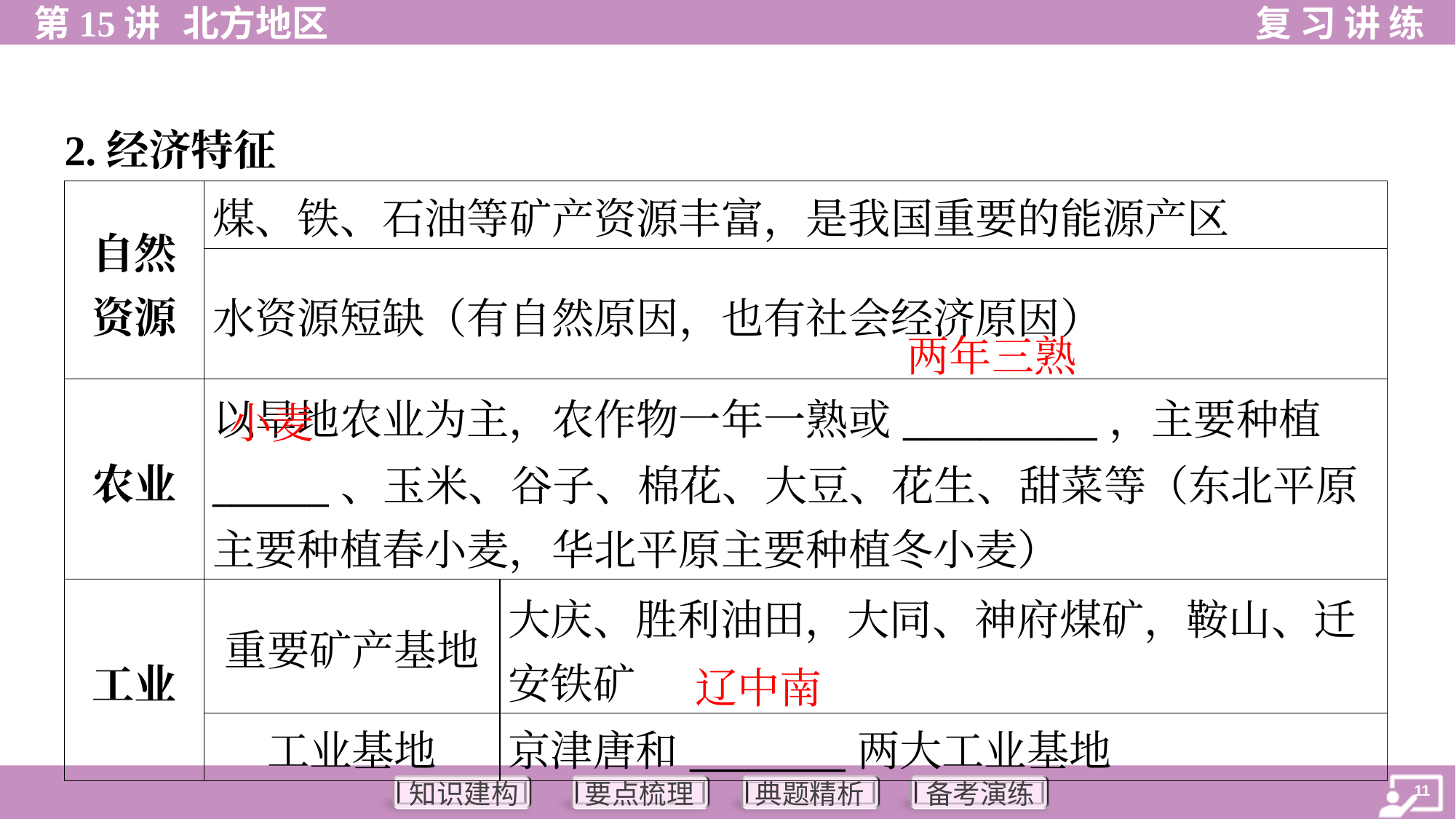

2.经济特征
| 自然 资源 | 煤、铁、石油等矿产资源丰富，是我国重要的能源产区 |  |
| --- | --- | --- |
|  | 水资源短缺（有自然原因，也有社会经济原因） |  |
| 农业 | 以旱地农业为主，农作物一年一熟或\_\_\_\_\_\_\_\_\_\_，主要种植 \_\_\_\_\_\_、玉米、谷子、棉花、大豆、花生、甜菜等（东北平原 主要种植春小麦，华北平原主要种植冬小麦） |  |
| 工业 | 重要矿产基地 | 大庆、胜利油田，大同、神府煤矿，鞍山、迁 安铁矿 |
|  | 工业基地 | 京津唐和\_\_\_\_\_\_\_\_两大工业基地 |
两年三熟
小麦
辽中南